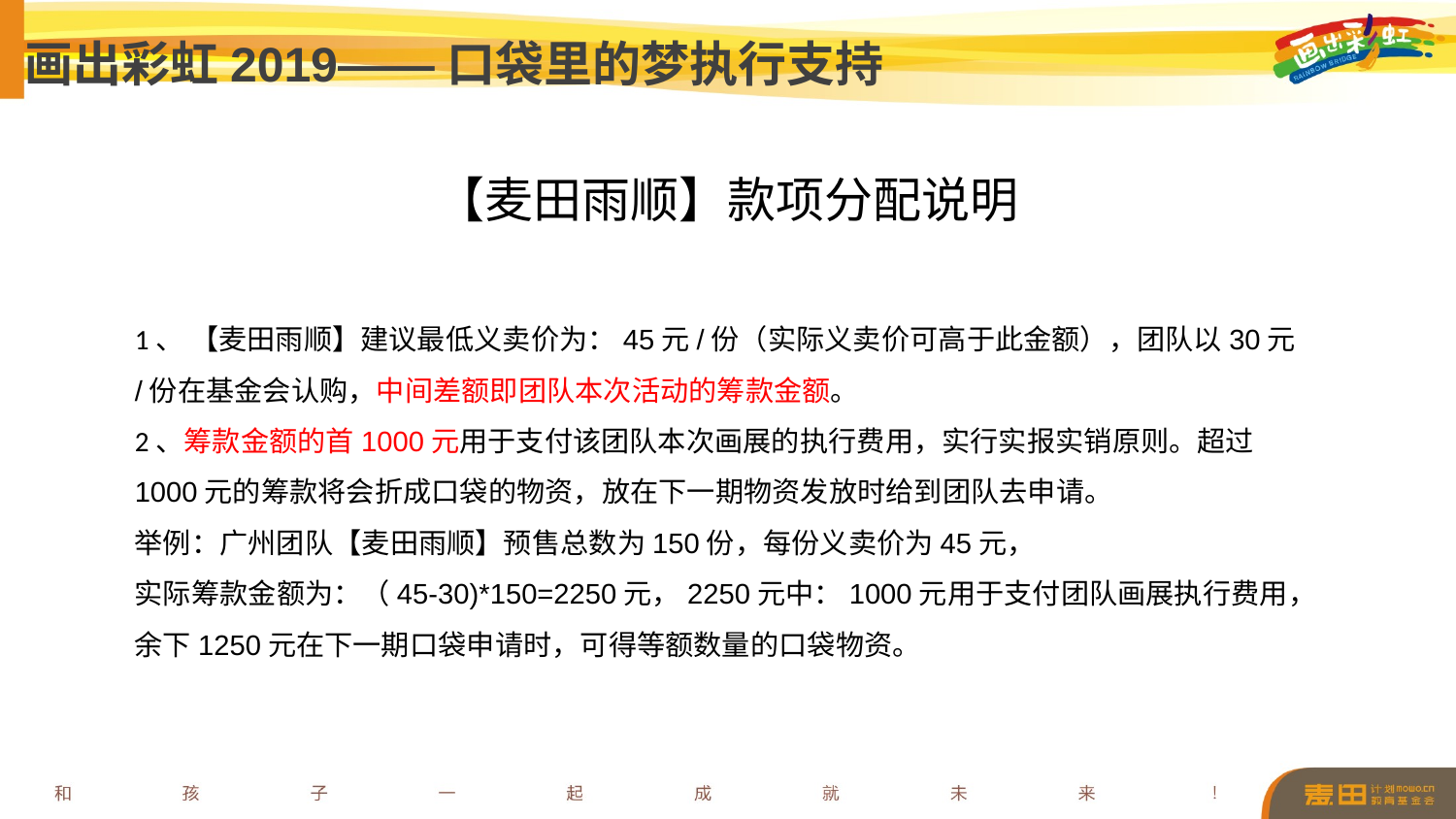

画出彩虹2019——口袋里的梦执行支持
【麦田雨顺】款项分配说明
1、 【麦田雨顺】建议最低义卖价为：45元/份（实际义卖价可高于此金额），团队以30元/份在基金会认购，中间差额即团队本次活动的筹款金额。
2、筹款金额的首1000元用于支付该团队本次画展的执行费用，实行实报实销原则。超过1000元的筹款将会折成口袋的物资，放在下一期物资发放时给到团队去申请。
举例：广州团队【麦田雨顺】预售总数为150份，每份义卖价为45元，
实际筹款金额为：（45-30)*150=2250元，2250元中：1000元用于支付团队画展执行费用，余下1250元在下一期口袋申请时，可得等额数量的口袋物资。